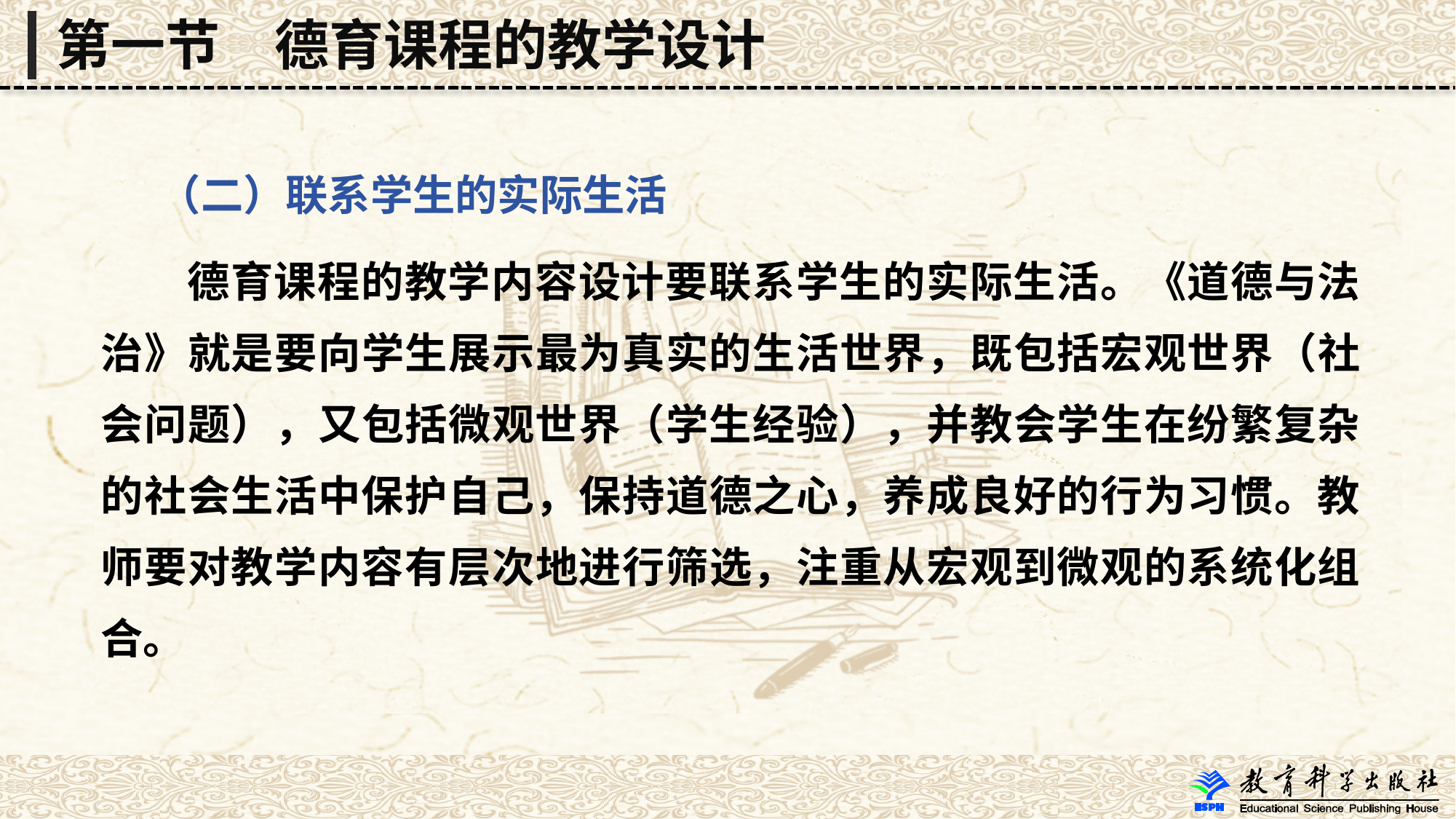

第一节　德育课程的教学设计
      （二）联系学生的实际生活

       德育课程的教学内容设计要联系学生的实际生活。《道德与法治》就是要向学生展示最为真实的生活世界，既包括宏观世界（社会问题），又包括微观世界（学生经验），并教会学生在纷繁复杂的社会生活中保护自己，保持道德之心，养成良好的行为习惯。教师要对教学内容有层次地进行筛选，注重从宏观到微观的系统化组合。